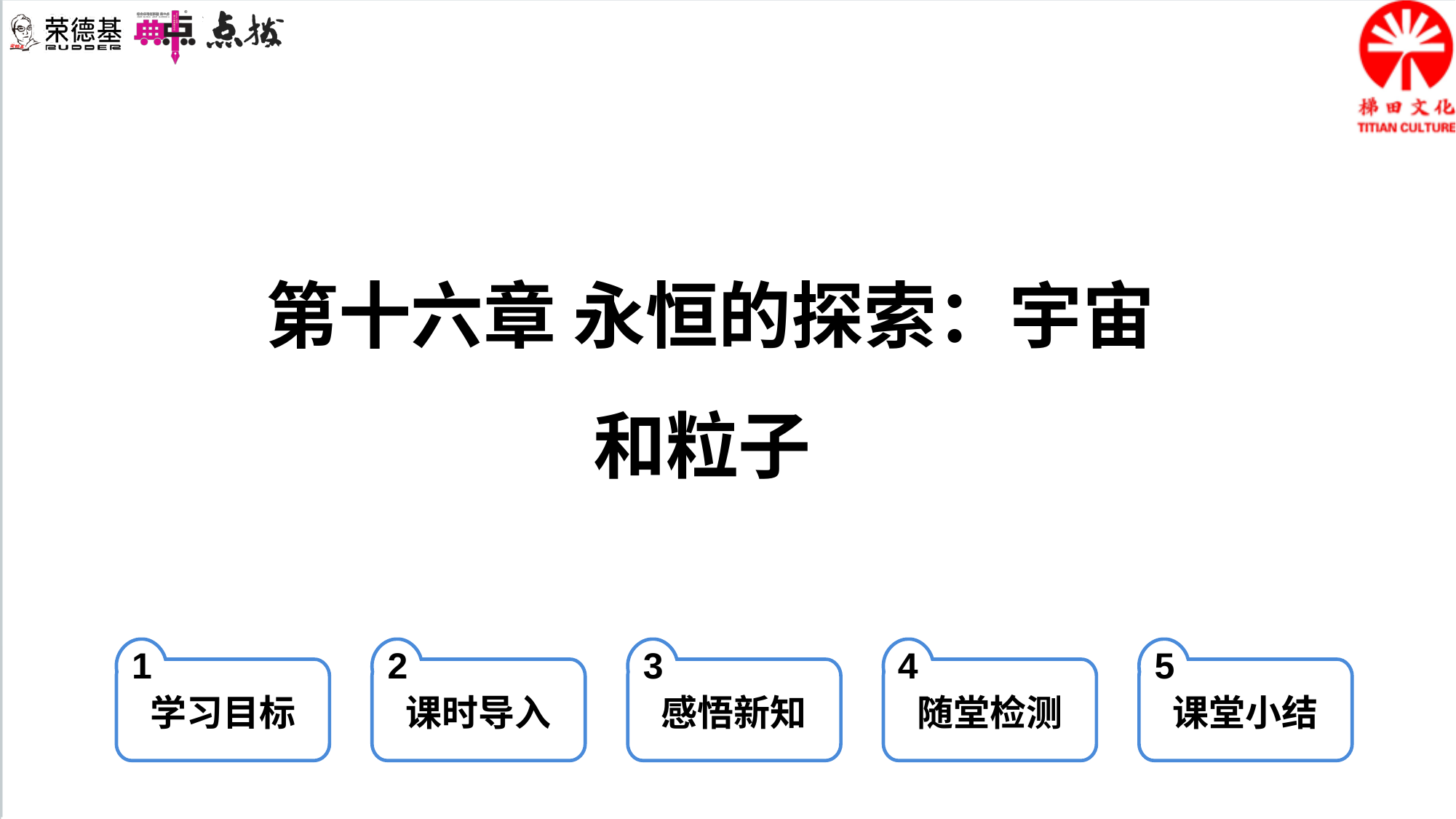

第十六章 永恒的探索：宇宙和粒子
1

学习目标
2

课时导入
3

感悟新知
4

随堂检测
5

课堂小结